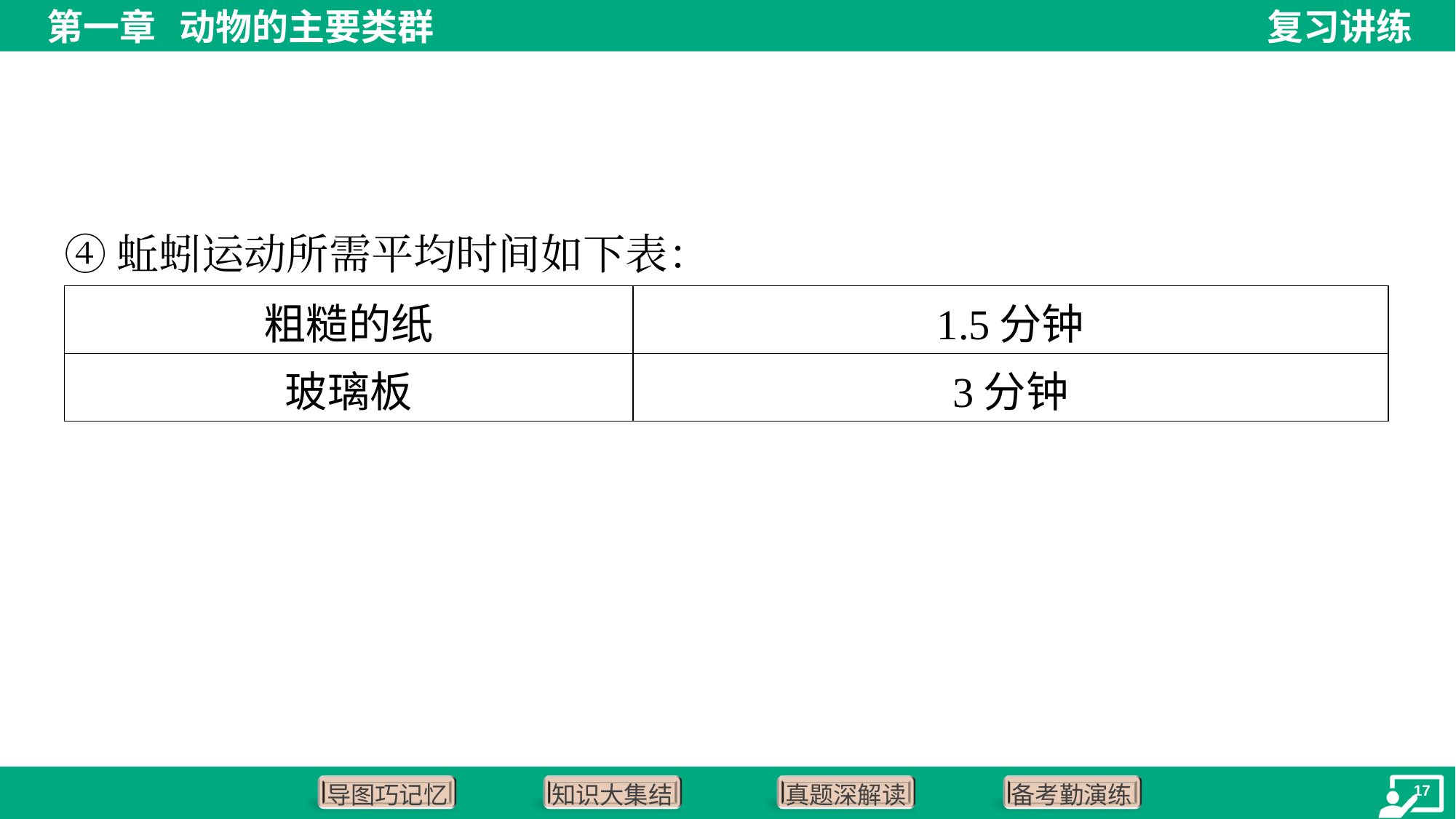

④蚯蚓运动所需平均时间如下表：
| 粗糙的纸 | 1.5分钟 |
| --- | --- |
| 玻璃板 | 3分钟 |